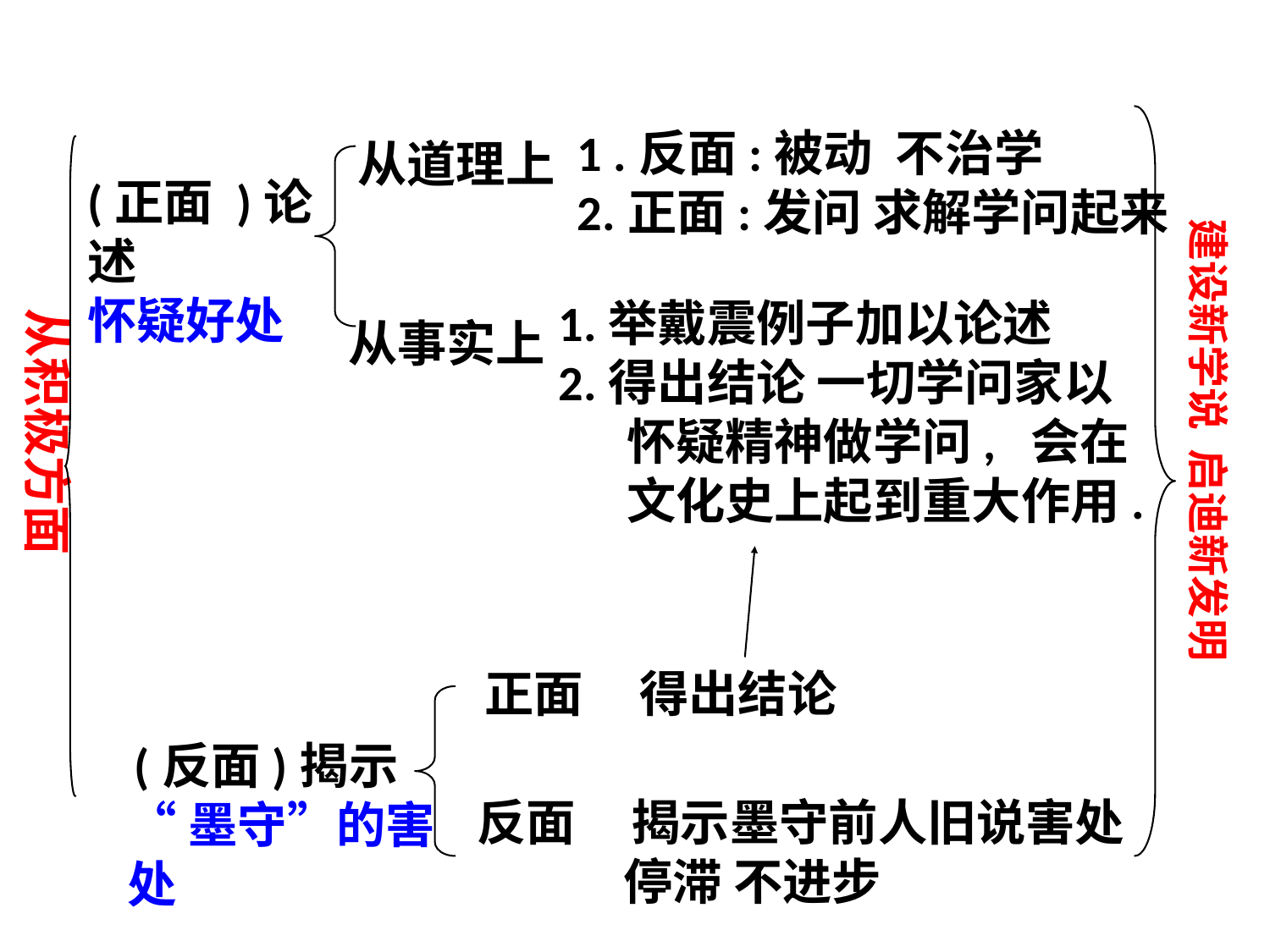

1 .反面:被动  不治学
2.正面:发问 求解学问起来

(正面 )论述
怀疑好处
从道理上

建设新学说  启迪新发明
 1.举戴震例子加以论述
 2.得出结论 一切学问家以
      怀疑精神做学问,  会在
      文化史上起到重大作用.
从积极方面
从事实上

正面     得出结论

反面     揭示墨守前人旧说害处
            停滞 不进步
 (反面)揭示
“墨守”的害处